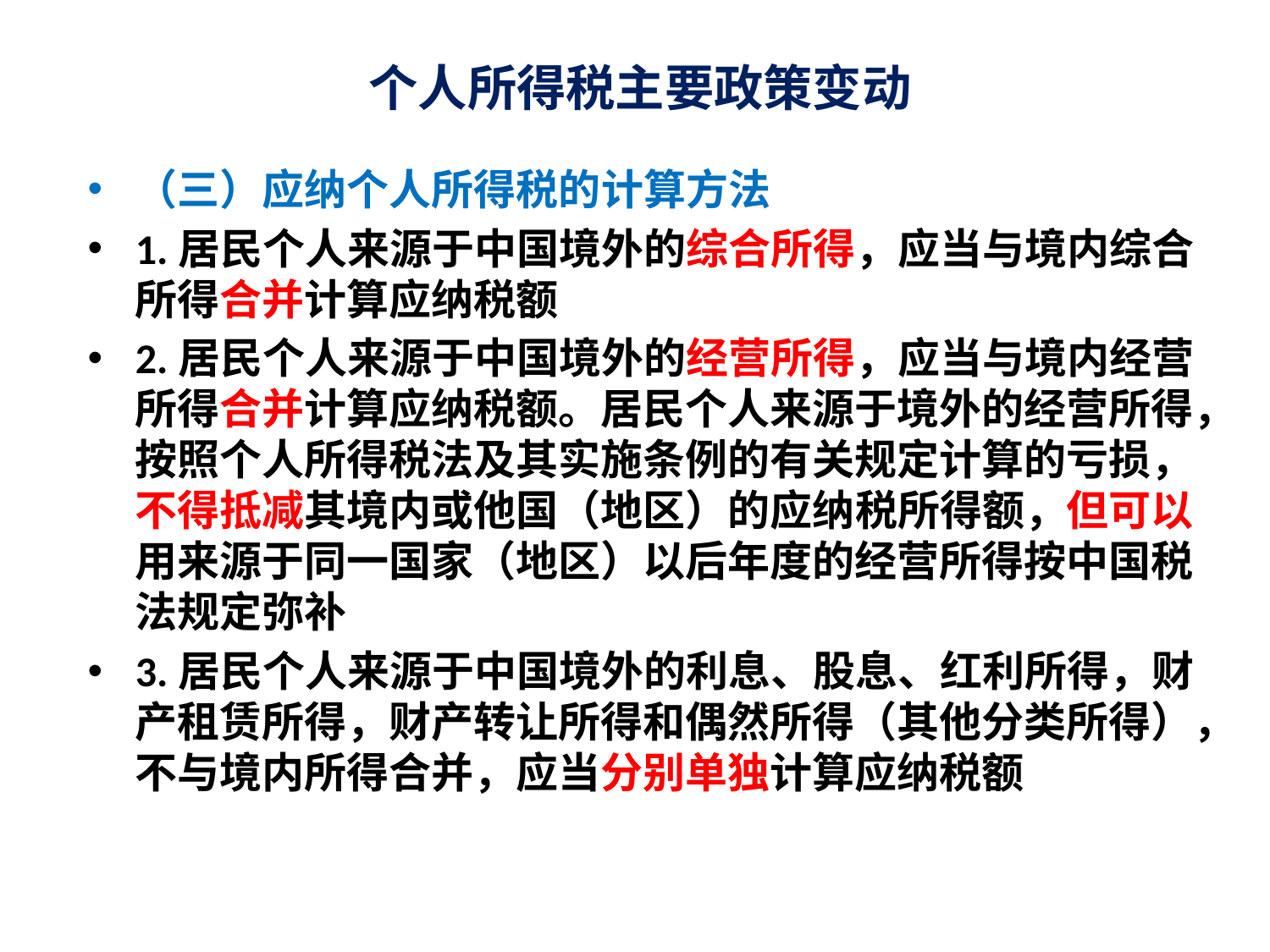

# 个人所得税主要政策变动
（三）应纳个人所得税的计算方法
1.居民个人来源于中国境外的综合所得，应当与境内综合所得合并计算应纳税额
2.居民个人来源于中国境外的经营所得，应当与境内经营所得合并计算应纳税额。居民个人来源于境外的经营所得，按照个人所得税法及其实施条例的有关规定计算的亏损，不得抵减其境内或他国（地区）的应纳税所得额，但可以用来源于同一国家（地区）以后年度的经营所得按中国税法规定弥补
3.居民个人来源于中国境外的利息、股息、红利所得，财产租赁所得，财产转让所得和偶然所得（其他分类所得），不与境内所得合并，应当分别单独计算应纳税额